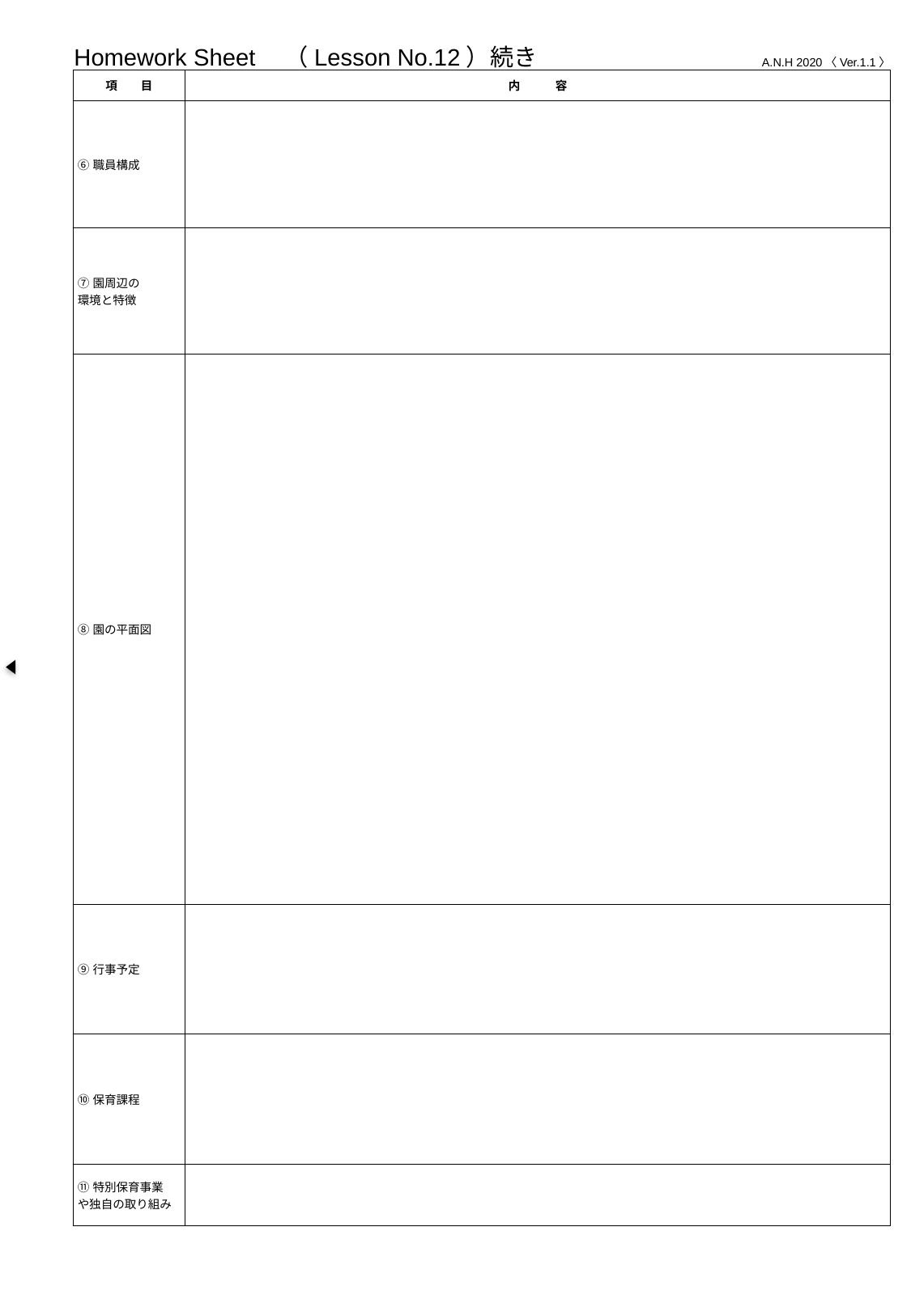

Homework Sheet　（Lesson No.12）続き
A.N.H 2020〈Ver.1.1〉
| 項　　目 | 内　　　容 |
| --- | --- |
| ⑥職員構成 |  |
| ⑦園周辺の 環境と特徴 |  |
| ⑧園の平面図 |  |
| ⑨行事予定 |  |
| ⑩保育課程 |  |
| ⑪特別保育事業 や独自の取り組み |  |